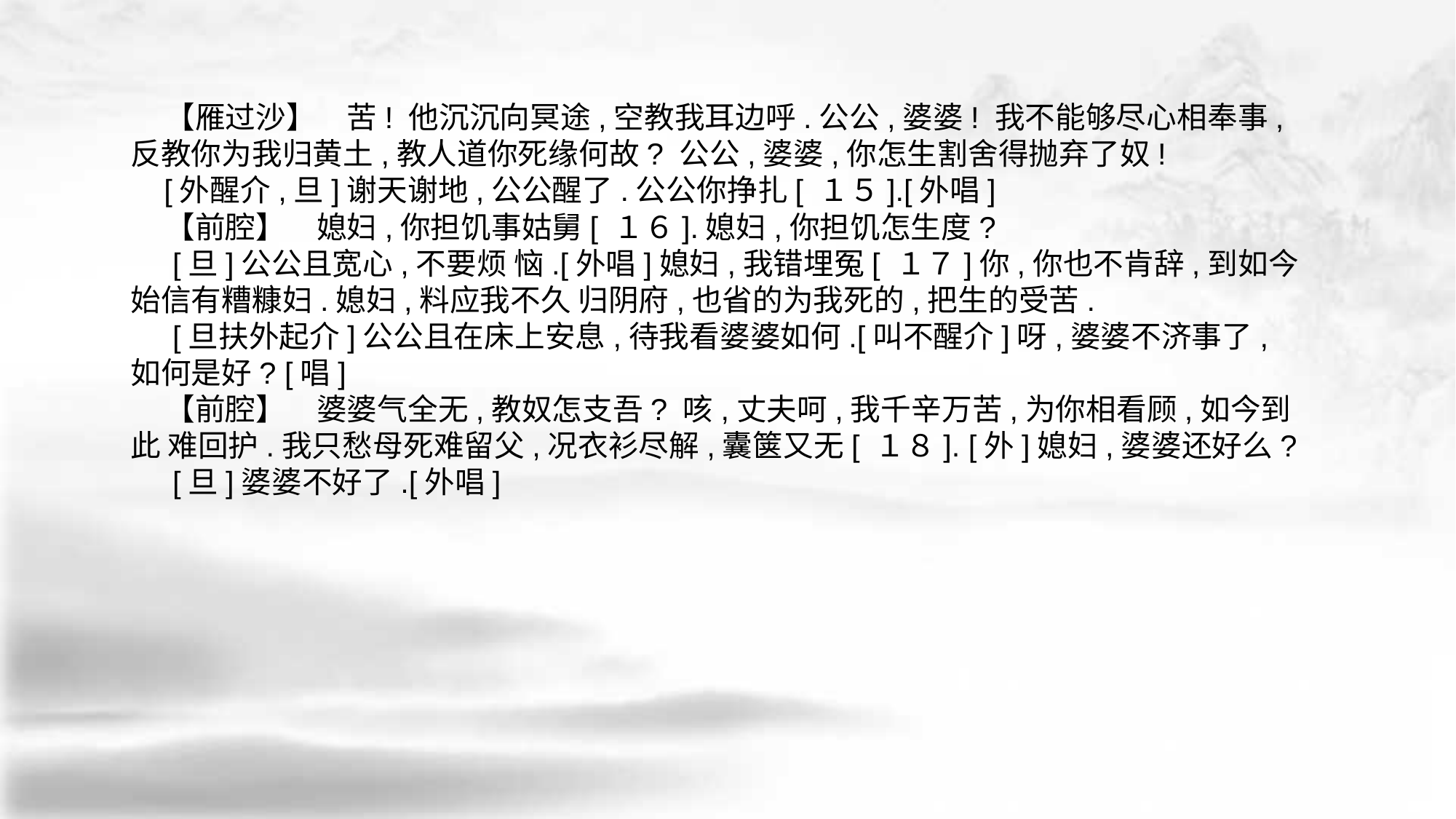

【雁过沙】　苦! 他沉沉向冥途,空教我耳边呼.公公,婆婆! 我不能够尽心相奉事, 反教你为我归黄土,教人道你死缘何故? 公公,婆婆,你怎生割舍得抛弃了奴!
    [外醒介,旦]谢天谢地,公公醒了.公公你挣扎[ １５].[外唱]
    【前腔】　媳妇,你担饥事姑舅[ １６].媳妇,你担饥怎生度?
     [旦]公公且宽心,不要烦 恼.[外唱]媳妇,我错埋冤[ １７]你,你也不肯辞,到如今始信有糟糠妇.媳妇,料应我不久 归阴府,也省的为我死的,把生的受苦.
     [旦扶外起介]公公且在床上安息,待我看婆婆如何.[叫不醒介]呀,婆婆不济事了, 如何是好? [唱]
    【前腔】　婆婆气全无,教奴怎支吾? 咳,丈夫呵,我千辛万苦,为你相看顾,如今到此 难回护.我只愁母死难留父,况衣衫尽解,囊箧又无[ １８]. [外]媳妇,婆婆还好么?
     [旦]婆婆不好了.[外唱]